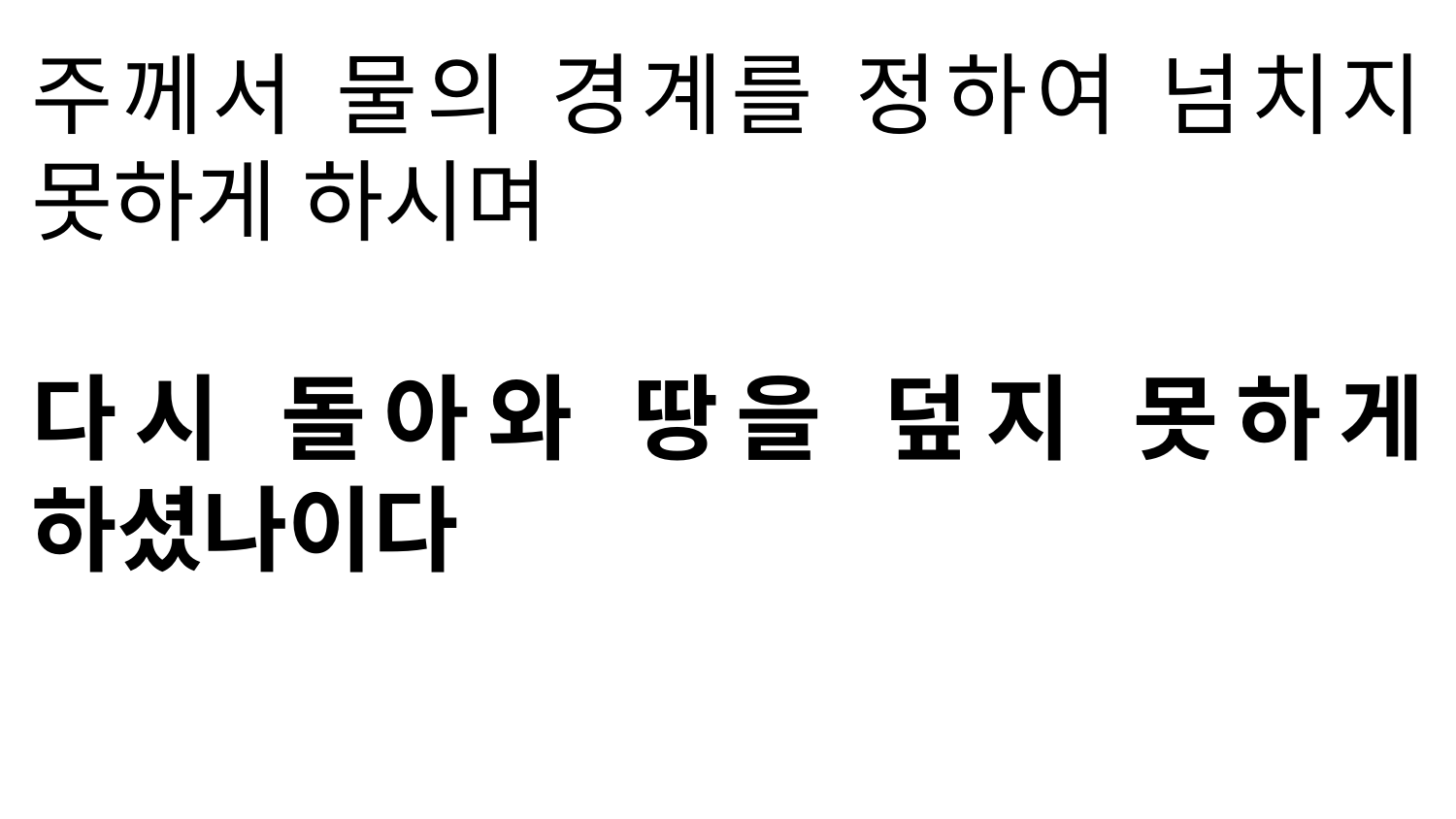

주께서 물의 경계를 정하여 넘치지 못하게 하시며
다시 돌아와 땅을 덮지 못하게 하셨나이다